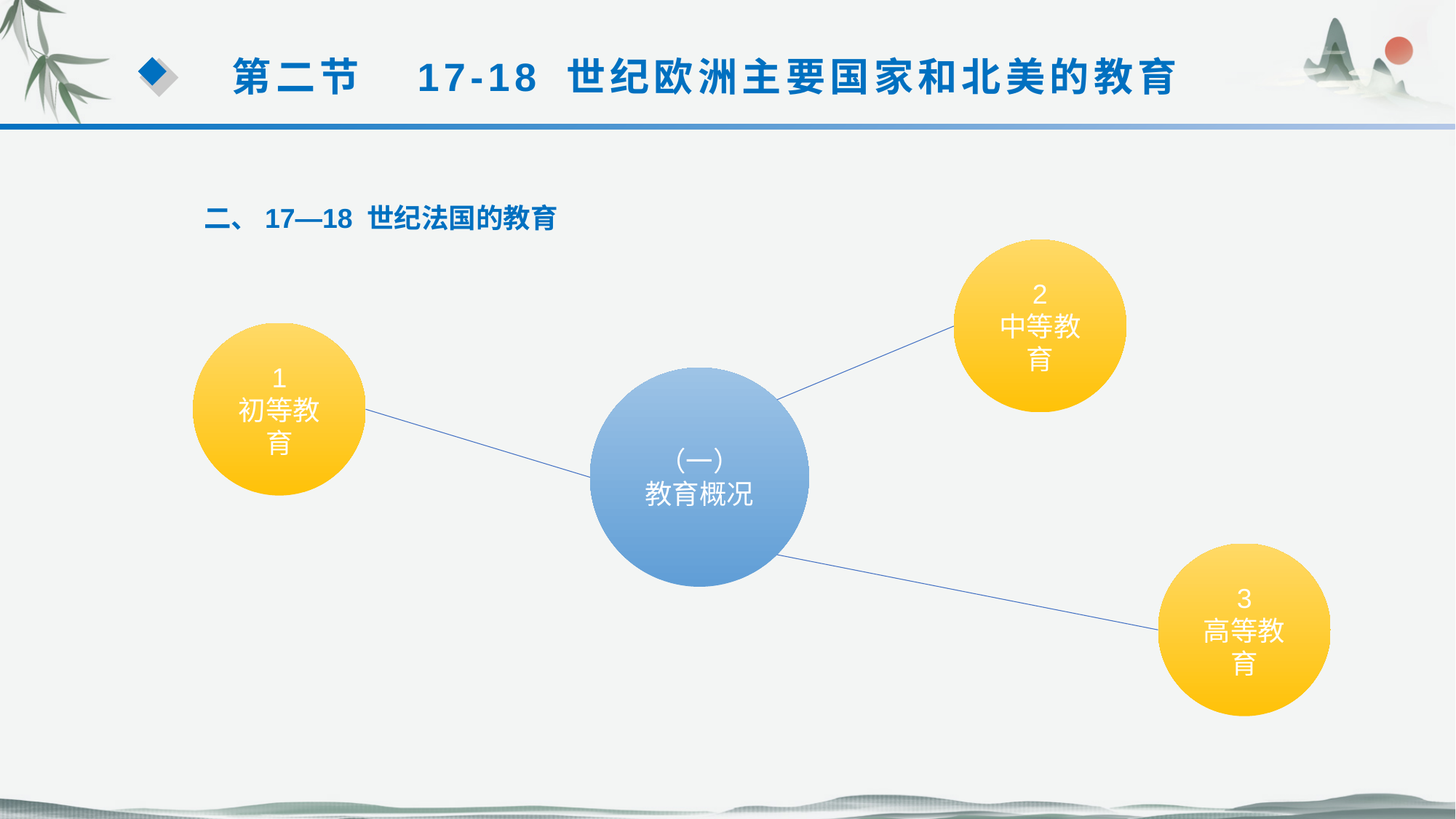

第二节　17-18 世纪欧洲主要国家和北美的教育

二、17—18 世纪法国的教育
2
中等教育
1
初等教育
（一）
教育概况
3
高等教育